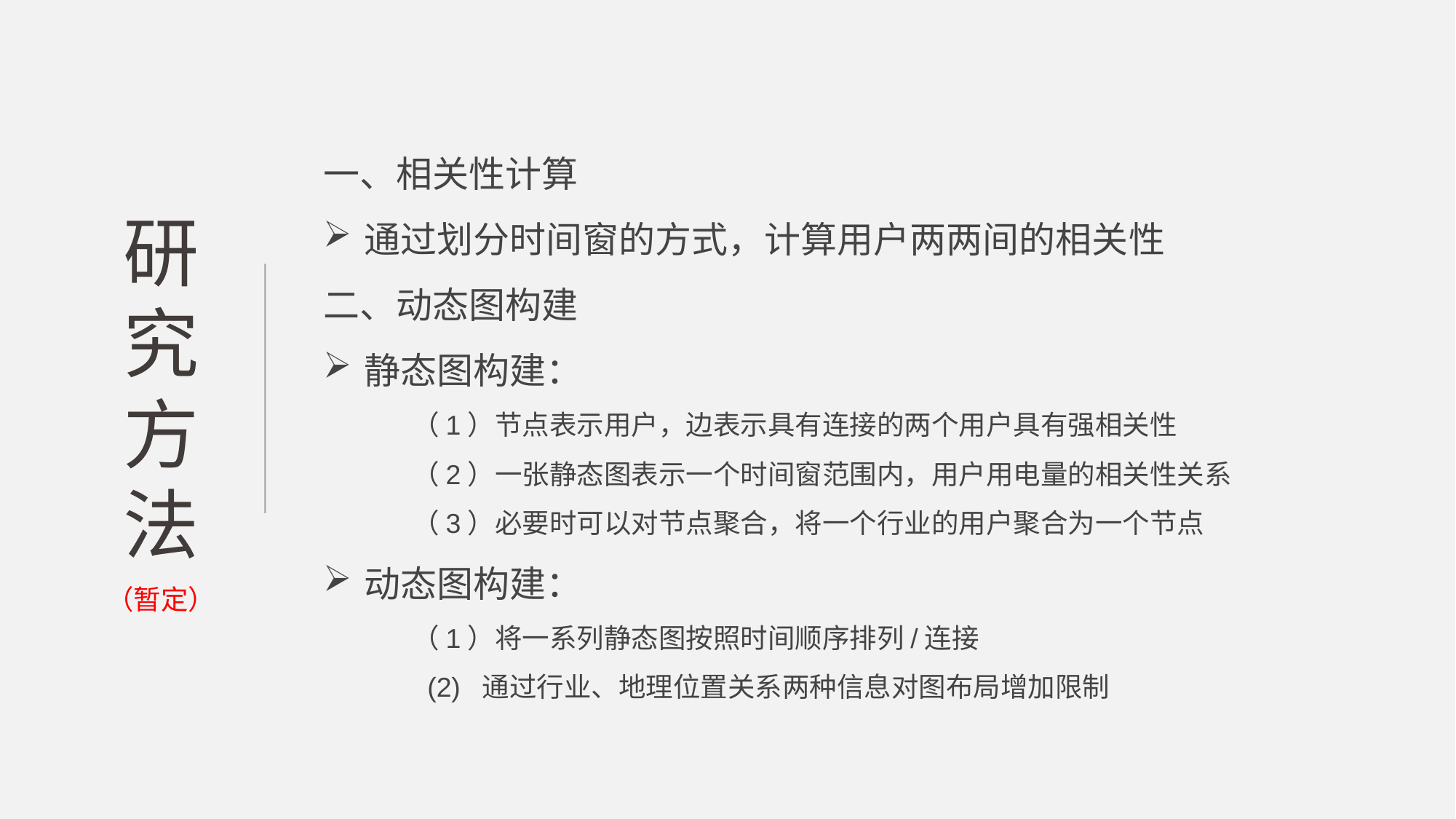

一、相关性计算
通过划分时间窗的方式，计算用户两两间的相关性
二、动态图构建
静态图构建：
（1）节点表示用户，边表示具有连接的两个用户具有强相关性
（2）一张静态图表示一个时间窗范围内，用户用电量的相关性关系
（3）必要时可以对节点聚合，将一个行业的用户聚合为一个节点
动态图构建：
（1）将一系列静态图按照时间顺序排列/连接
  (2)  通过行业、地理位置关系两种信息对图布局增加限制

研究方法

（暂定）